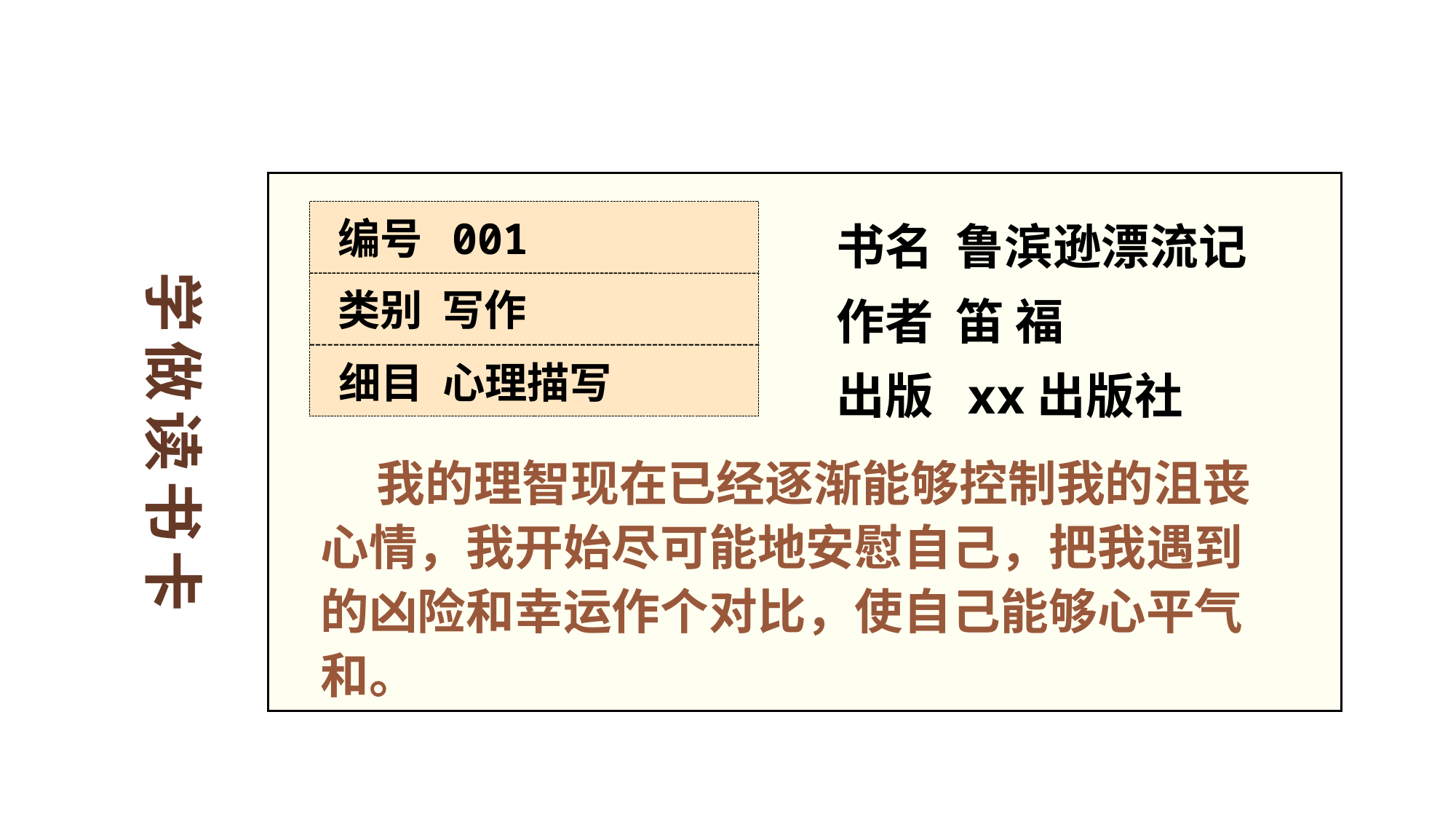

编号  001

类别  写作

细目  心理描写
书名  鲁滨逊漂流记
学做读书卡
作者  笛 福
出版  xx出版社
    我的理智现在已经逐渐能够控制我的沮丧心情，我开始尽可能地安慰自己，把我遇到的凶险和幸运作个对比，使自己能够心平气和。